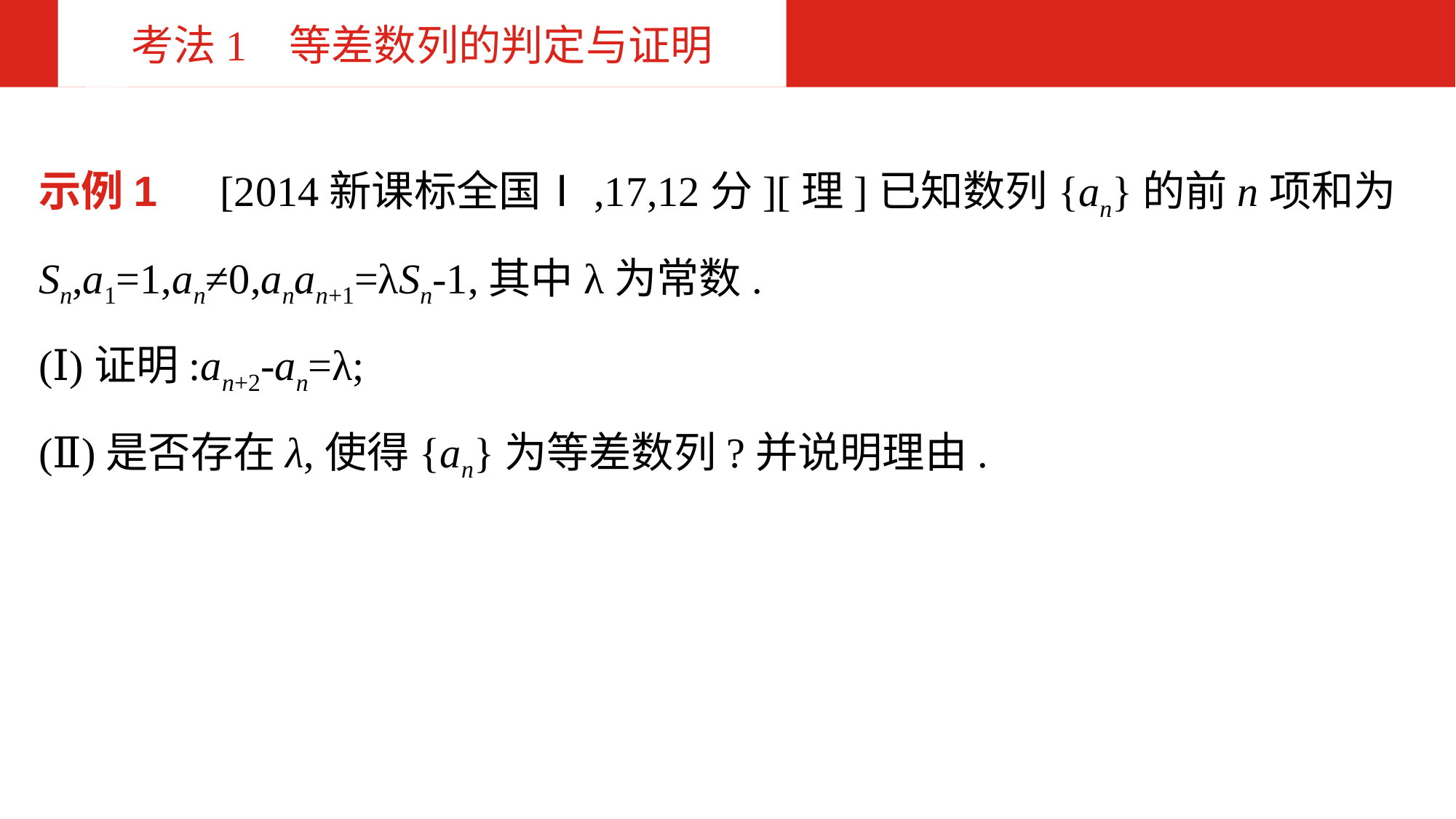

考法1   等差数列的判定与证明

示例1　[2014新课标全国Ⅰ,17,12分][理]已知数列{an}的前n项和为Sn,a1=1,an≠0,anan+1=λSn-1,其中λ为常数.
(Ⅰ)证明:an+2-an=λ;
(Ⅱ)是否存在λ,使得{an}为等差数列?并说明理由.